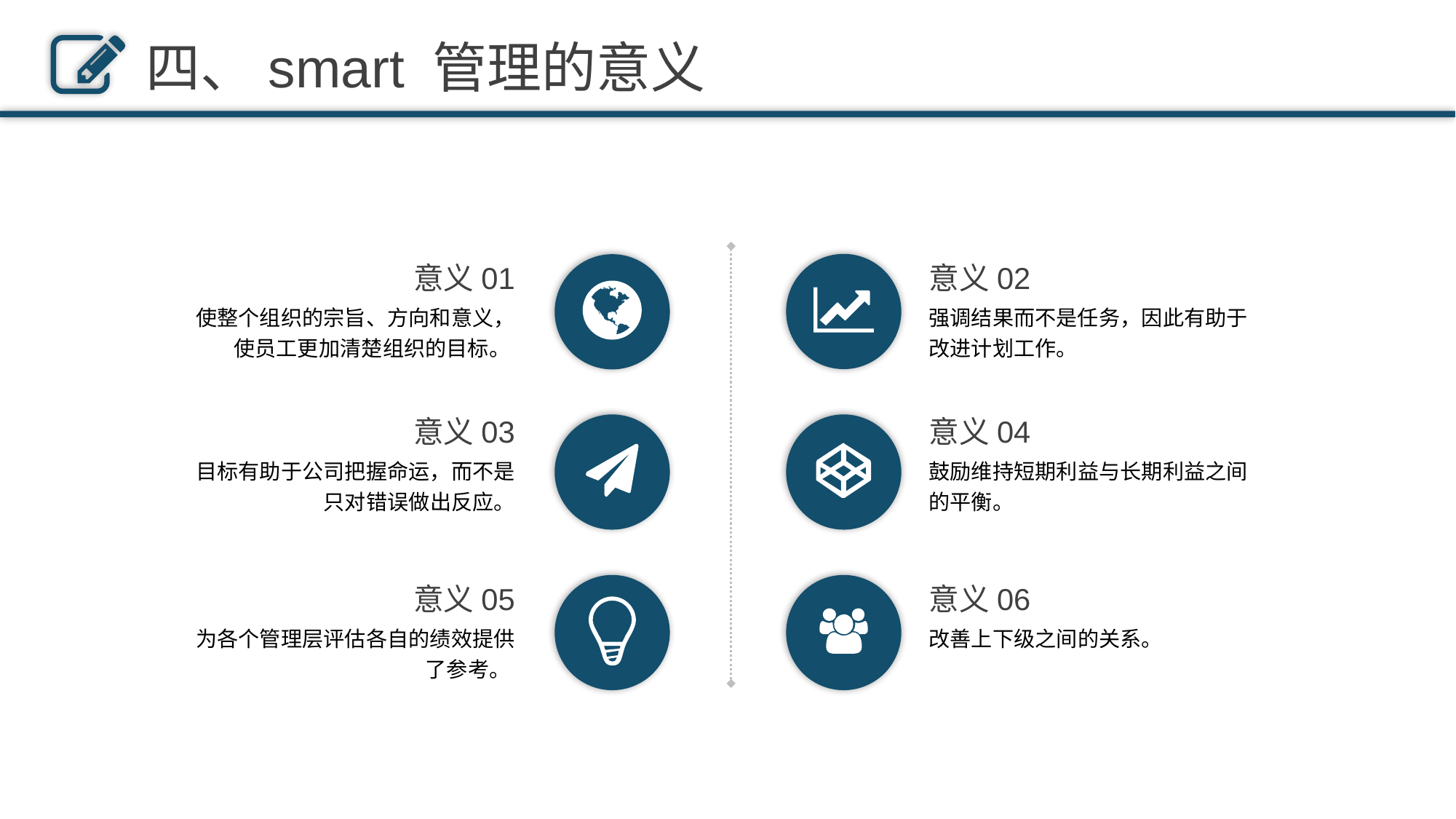

四、smart 管理的意义

意义01
使整个组织的宗旨、方向和意义，使员工更加清楚组织的目标。
意义02
强调结果而不是任务，因此有助于改进计划工作。
意义03
目标有助于公司把握命运，而不是只对错误做出反应。
意义04
鼓励维持短期利益与长期利益之间的平衡。
意义05
为各个管理层评估各自的绩效提供了参考。
意义06
改善上下级之间的关系。